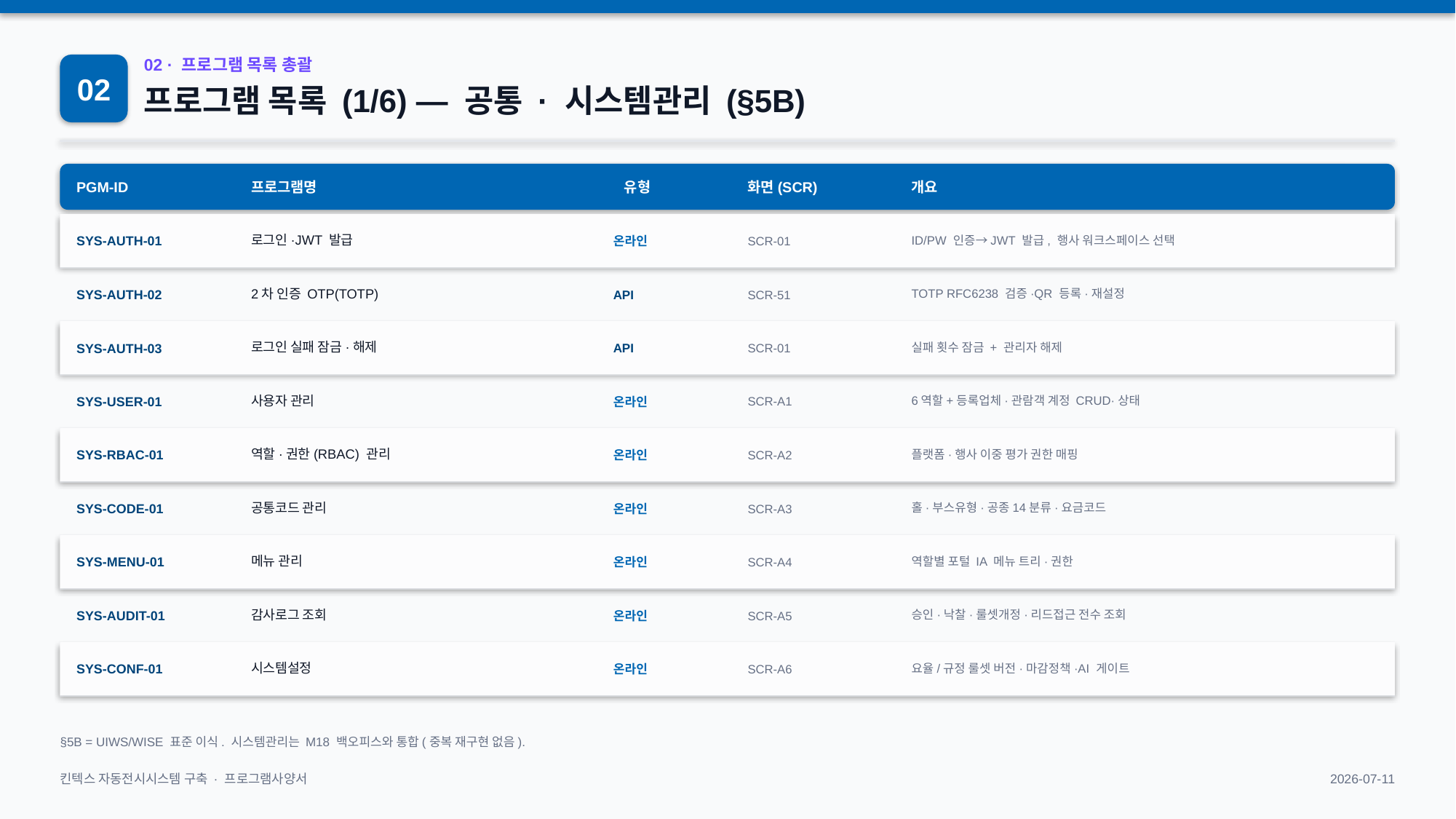

02
02 · 프로그램 목록 총괄
프로그램 목록 (1/6) — 공통 · 시스템관리 (§5B)

PGM-ID
프로그램명
유형
화면(SCR)
개요

SYS-AUTH-01
로그인·JWT 발급
온라인
SCR-01
ID/PW 인증→JWT 발급, 행사 워크스페이스 선택

SYS-AUTH-02
2차 인증 OTP(TOTP)
API
SCR-51
TOTP RFC6238 검증·QR 등록·재설정

SYS-AUTH-03
로그인 실패 잠금·해제
API
SCR-01
실패 횟수 잠금 + 관리자 해제

SYS-USER-01
사용자 관리
온라인
SCR-A1
6역할+등록업체·관람객 계정 CRUD·상태

SYS-RBAC-01
역할·권한(RBAC) 관리
온라인
SCR-A2
플랫폼·행사 이중 평가 권한 매핑

SYS-CODE-01
공통코드 관리
온라인
SCR-A3
홀·부스유형·공종14분류·요금코드

SYS-MENU-01
메뉴 관리
온라인
SCR-A4
역할별 포털 IA 메뉴 트리·권한

SYS-AUDIT-01
감사로그 조회
온라인
SCR-A5
승인·낙찰·룰셋개정·리드접근 전수 조회

SYS-CONF-01
시스템설정
온라인
SCR-A6
요율/규정 룰셋 버전·마감정책·AI 게이트

§5B = UIWS/WISE 표준 이식. 시스템관리는 M18 백오피스와 통합(중복 재구현 없음).
킨텍스 자동전시시스템 구축 · 프로그램사양서
2026-07-11